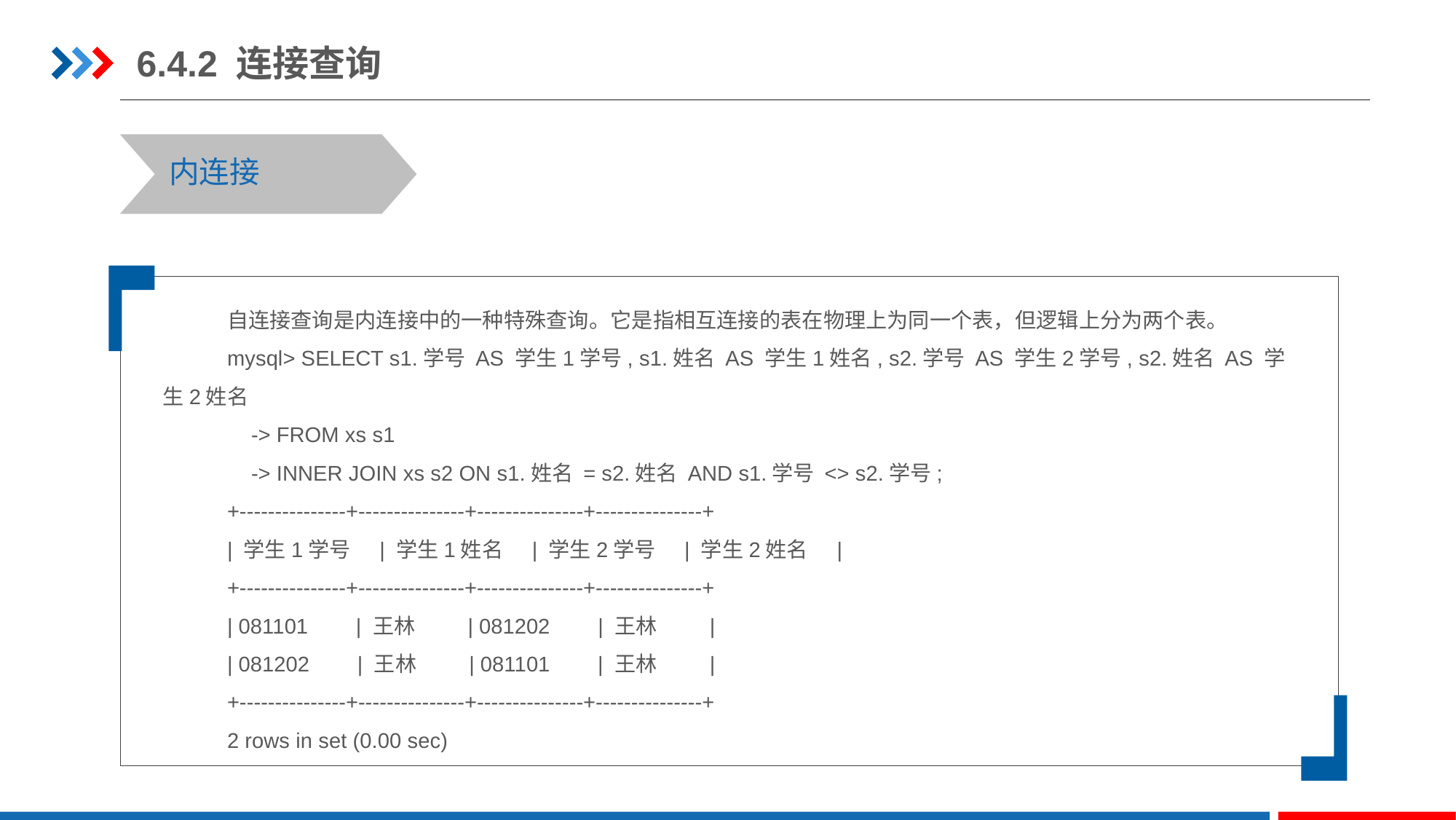

6.4.2 连接查询

内连接

自连接查询是内连接中的一种特殊查询。它是指相互连接的表在物理上为同一个表，但逻辑上分为两个表。
mysql> SELECT s1.学号 AS 学生1学号, s1.姓名 AS 学生1姓名, s2.学号 AS 学生2学号, s2.姓名 AS 学生2姓名
    -> FROM xs s1
    -> INNER JOIN xs s2 ON s1.姓名 = s2.姓名 AND s1.学号 <> s2.学号;
+---------------+---------------+---------------+---------------+
| 学生1学号     | 学生1姓名     | 学生2学号     | 学生2姓名     |
+---------------+---------------+---------------+---------------+
| 081101        | 王林          | 081202        | 王林          |
| 081202        | 王林          | 081101        | 王林          |
+---------------+---------------+---------------+---------------+
2 rows in set (0.00 sec)